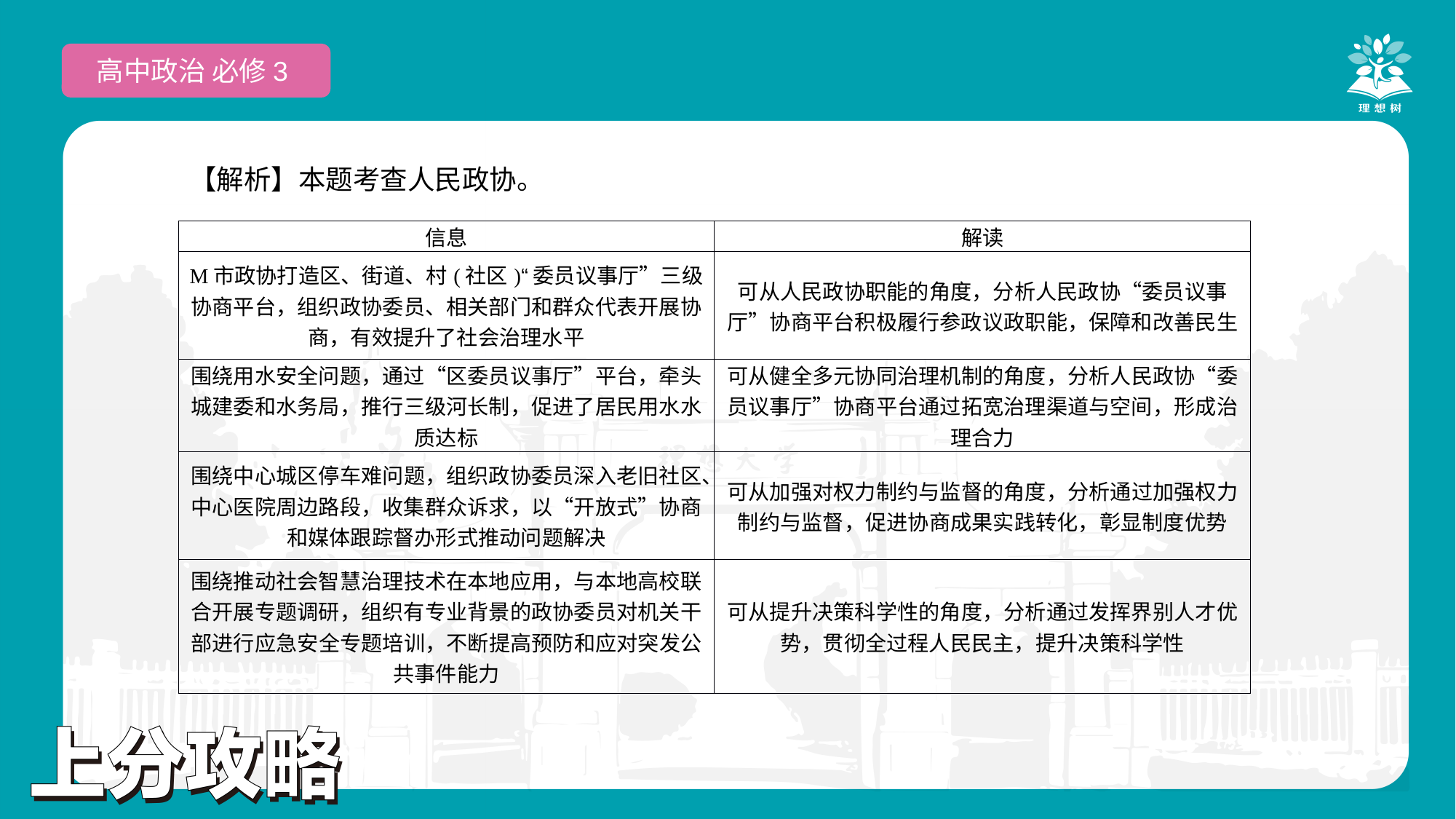

高中政治 必修3
【解析】本题考查人民政协。
| 信息 | 解读 |
| --- | --- |
| M市政协打造区、街道、村(社区)“委员议事厅”三级协商平台，组织政协委员、相关部门和群众代表开展协商，有效提升了社会治理水平 | 可从人民政协职能的角度，分析人民政协“委员议事厅”协商平台积极履行参政议政职能，保障和改善民生 |
| 围绕用水安全问题，通过“区委员议事厅”平台，牵头城建委和水务局，推行三级河长制，促进了居民用水水质达标 | 可从健全多元协同治理机制的角度，分析人民政协“委员议事厅”协商平台通过拓宽治理渠道与空间，形成治理合力 |
| 围绕中心城区停车难问题，组织政协委员深入老旧社区、中心医院周边路段，收集群众诉求，以“开放式”协商和媒体跟踪督办形式推动问题解决 | 可从加强对权力制约与监督的角度，分析通过加强权力制约与监督，促进协商成果实践转化，彰显制度优势 |
| 围绕推动社会智慧治理技术在本地应用，与本地高校联合开展专题调研，组织有专业背景的政协委员对机关干部进行应急安全专题培训，不断提高预防和应对突发公共事件能力 | 可从提升决策科学性的角度，分析通过发挥界别人才优势，贯彻全过程人民民主，提升决策科学性 |